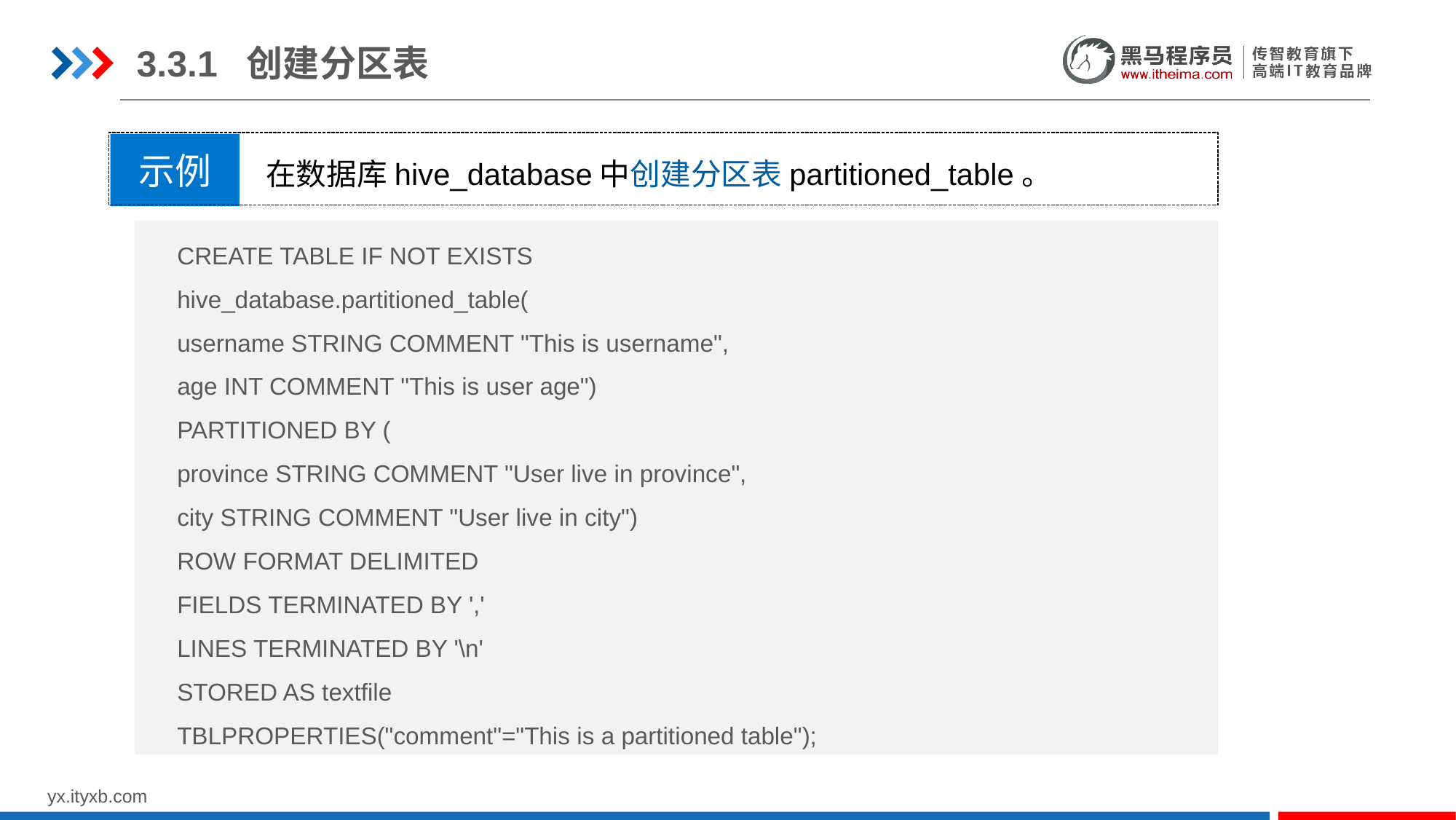

3.3.1  创建分区表
在数据库hive_database中创建分区表partitioned_table。

示例
CREATE TABLE IF NOT EXISTS
hive_database.partitioned_table(
username STRING COMMENT "This is username",
age INT COMMENT "This is user age")
PARTITIONED BY (
province STRING COMMENT "User live in province",
city STRING COMMENT "User live in city")
ROW FORMAT DELIMITED
FIELDS TERMINATED BY ','
LINES TERMINATED BY '\n'
STORED AS textfile
TBLPROPERTIES("comment"="This is a partitioned table");